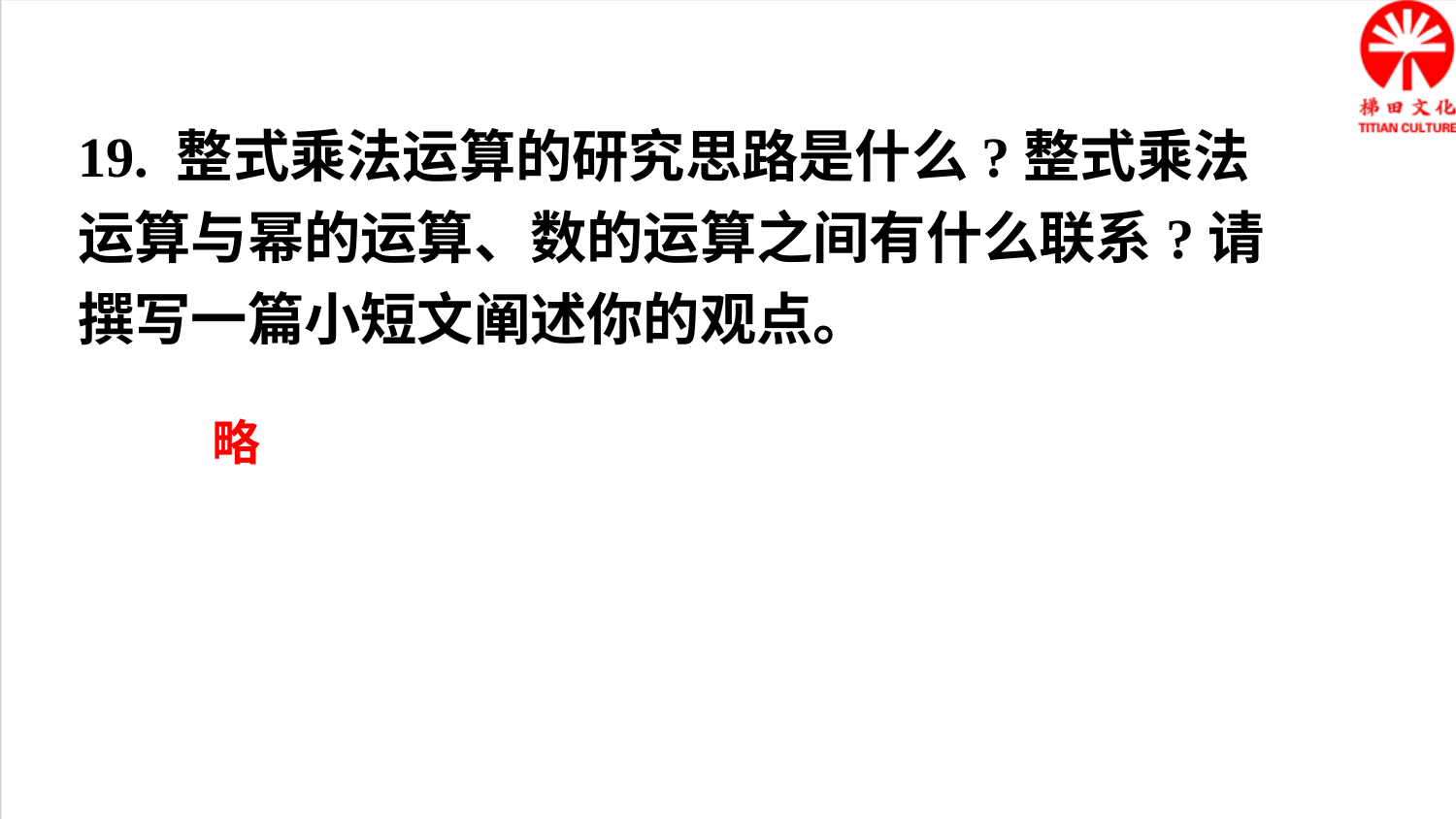

19. 整式乘法运算的研究思路是什么?整式乘法运算与幂的运算、数的运算之间有什么联系?请撰写一篇小短文阐述你的观点。
略